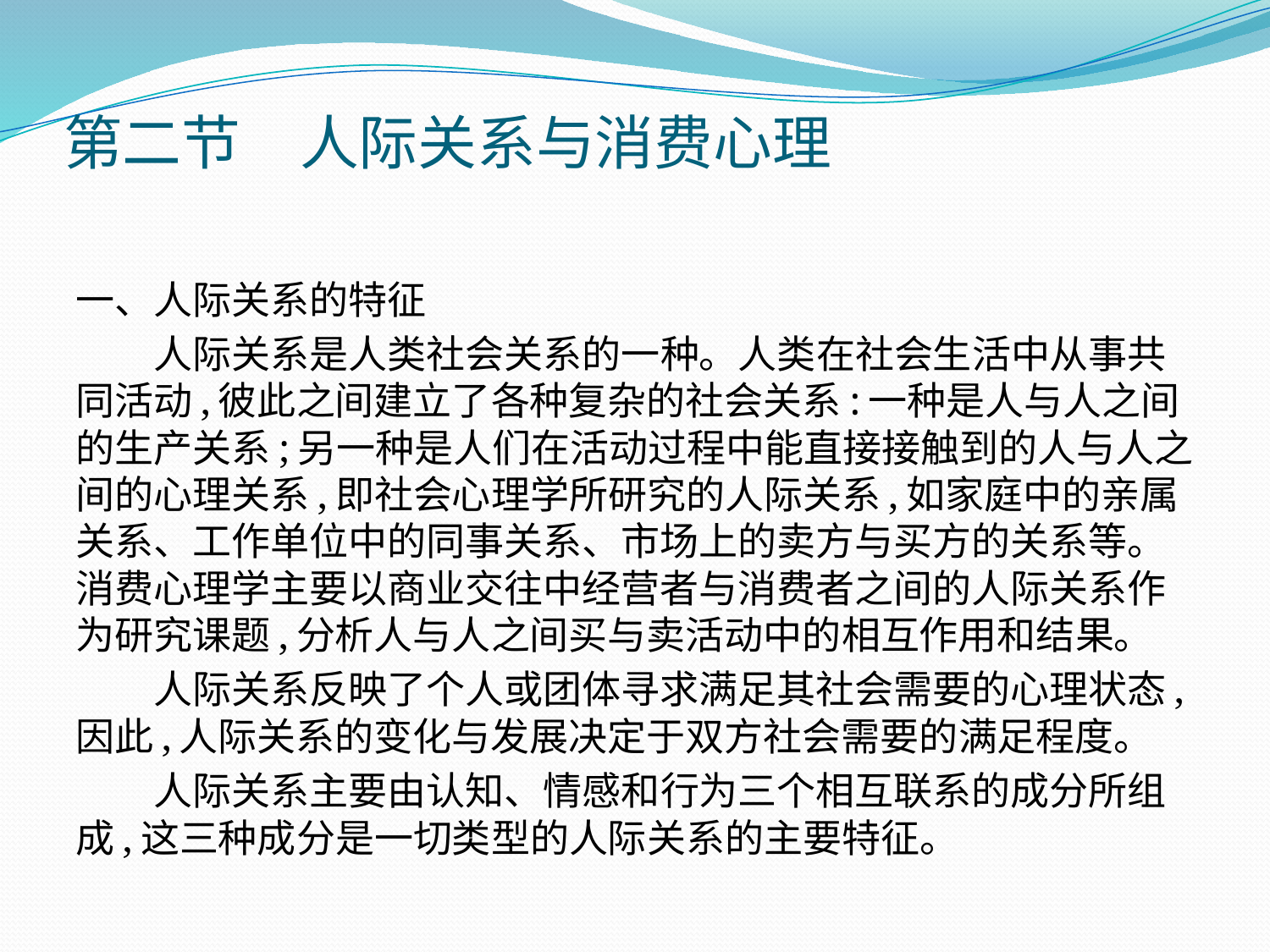

# 第二节　人际关系与消费心理
一、人际关系的特征
　　人际关系是人类社会关系的一种。人类在社会生活中从事共同活动,彼此之间建立了各种复杂的社会关系:一种是人与人之间的生产关系;另一种是人们在活动过程中能直接接触到的人与人之间的心理关系,即社会心理学所研究的人际关系,如家庭中的亲属关系、工作单位中的同事关系、市场上的卖方与买方的关系等。消费心理学主要以商业交往中经营者与消费者之间的人际关系作为研究课题,分析人与人之间买与卖活动中的相互作用和结果。
　　人际关系反映了个人或团体寻求满足其社会需要的心理状态,因此,人际关系的变化与发展决定于双方社会需要的满足程度。
　　人际关系主要由认知、情感和行为三个相互联系的成分所组成,这三种成分是一切类型的人际关系的主要特征。